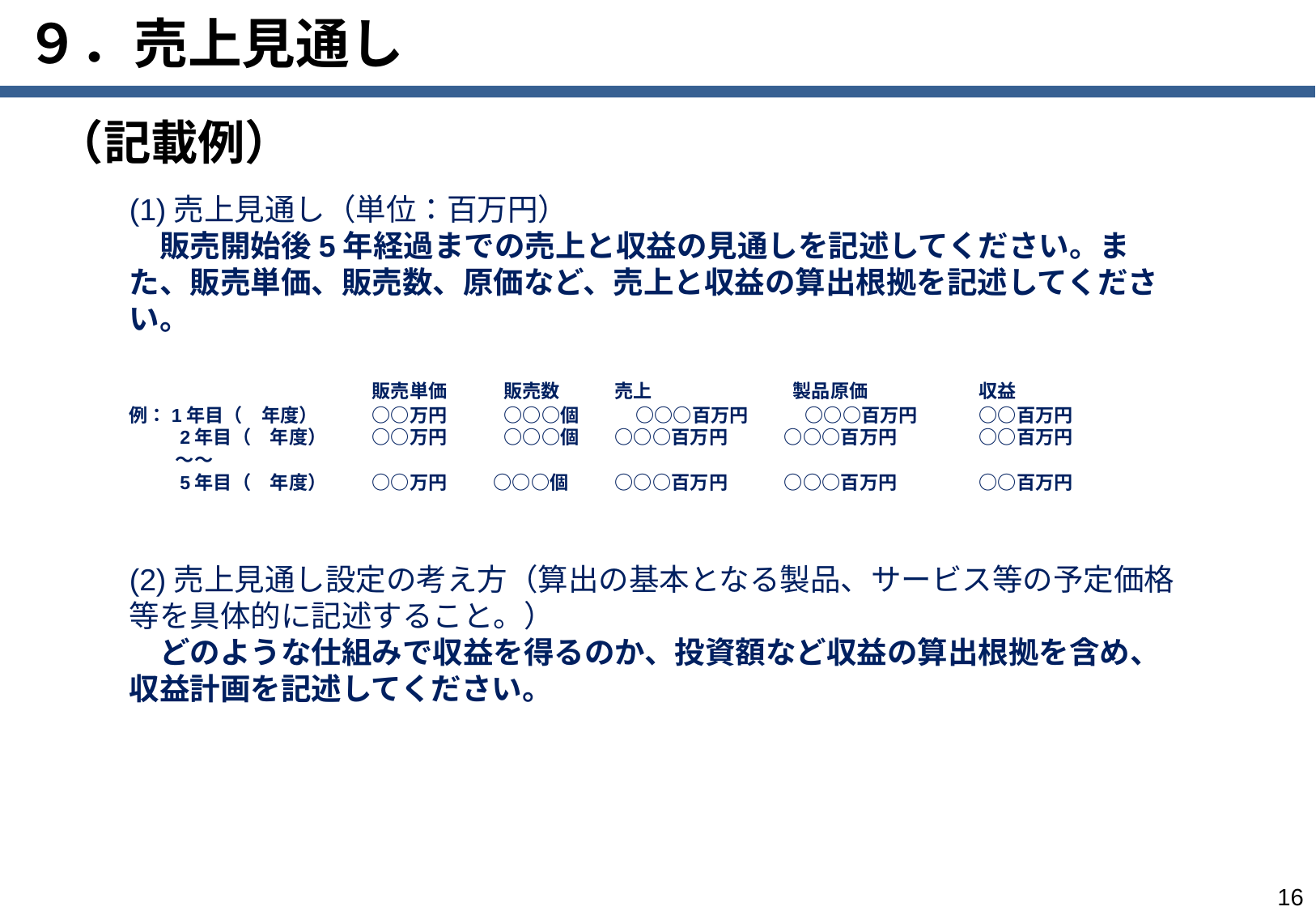

# ９．売上見通し
（記載例）
(1)売上見通し（単位：百万円）
　販売開始後5年経過までの売上と収益の見通しを記述してください。また、販売単価、販売数、原価など、売上と収益の算出根拠を記述してください。

　 　　　　　　　　　　	販売単価　　　販売数	売上	　　　製品原価	収益
例：1年目（　年度）	○○万円　　　○○○個　　　○○○百万円　　　○○○百万円	○○百万円
　　  2年目（　年度）	○○万円　　　○○○個	○○○百万円　　　○○○百万円	○○百万円
　　  ～～
　　  5年目（　年度）	○○万円	○○○個	○○○百万円　　　○○○百万円	○○百万円

(2)売上見通し設定の考え方（算出の基本となる製品、サービス等の予定価格等を具体的に記述すること。）
　どのような仕組みで収益を得るのか、投資額など収益の算出根拠を含め、収益計画を記述してください。

16